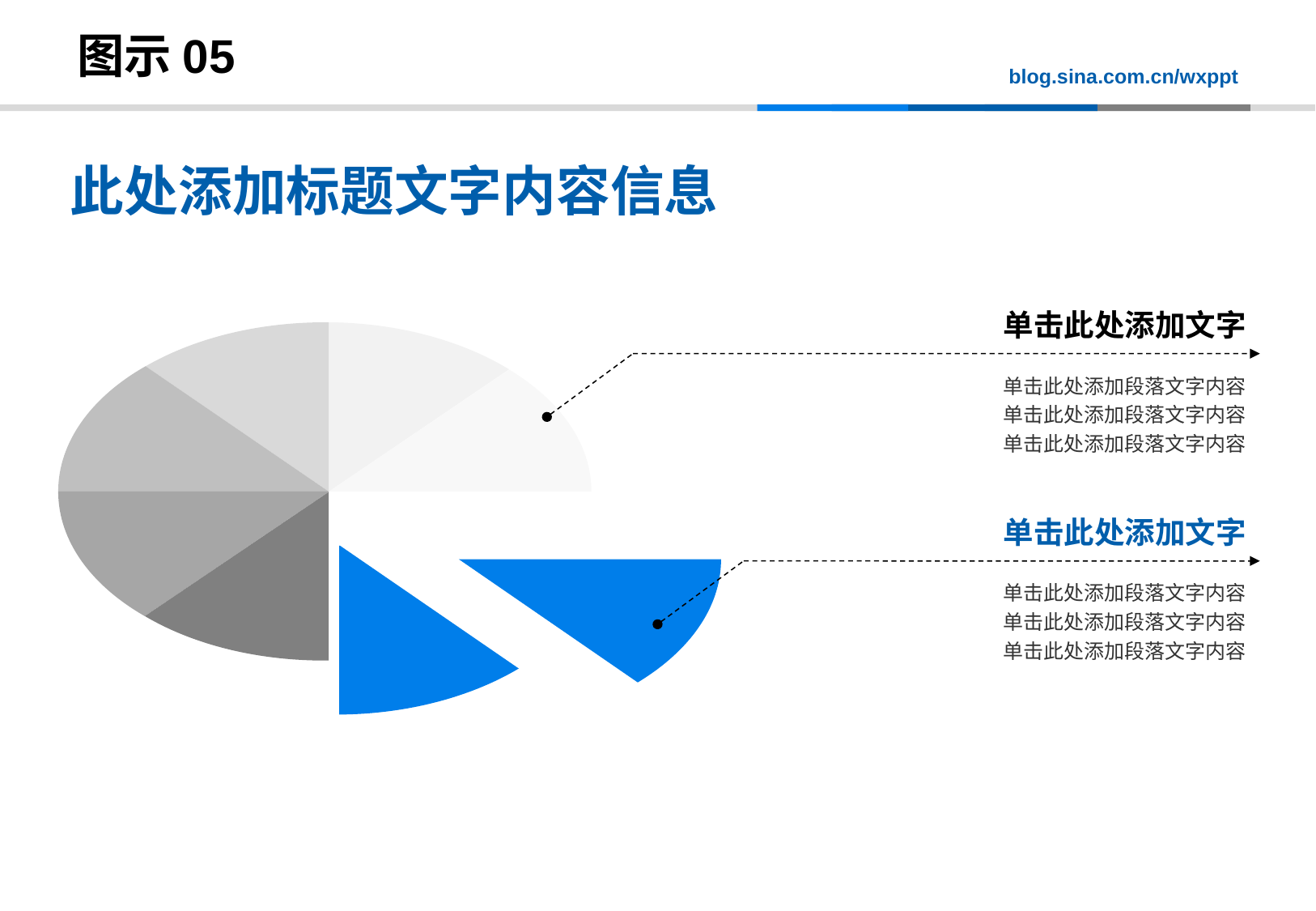

# 图示05
此处添加标题文字内容信息
单击此处添加文字

单击此处添加段落文字内容
单击此处添加段落文字内容
单击此处添加段落文字内容
单击此处添加文字

单击此处添加段落文字内容
单击此处添加段落文字内容
单击此处添加段落文字内容